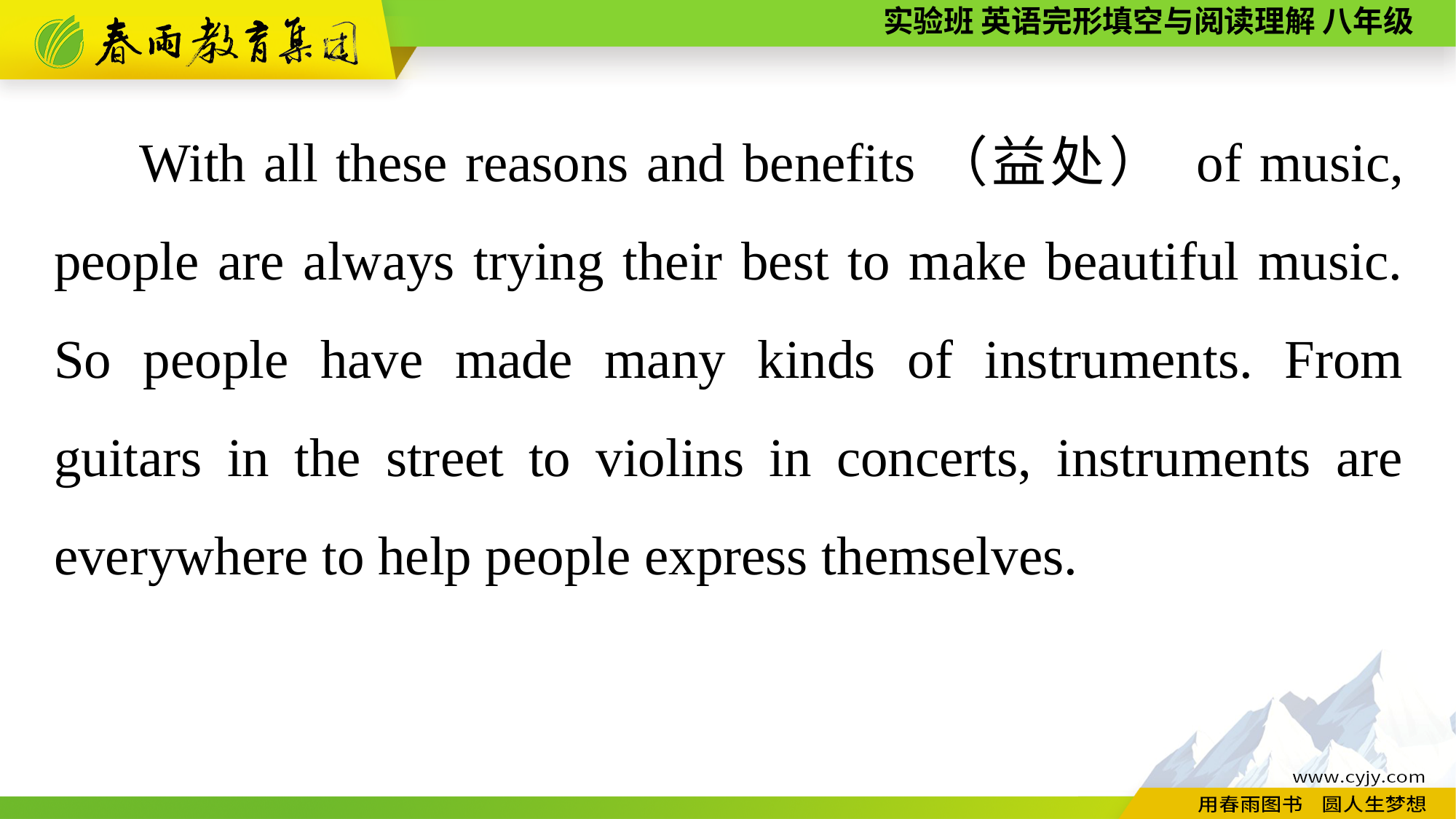

With all these reasons and benefits（益处） of music, people are always trying their best to make beautiful music. So people have made many kinds of instruments. From guitars in the street to violins in concerts, instruments are everywhere to help people express themselves.